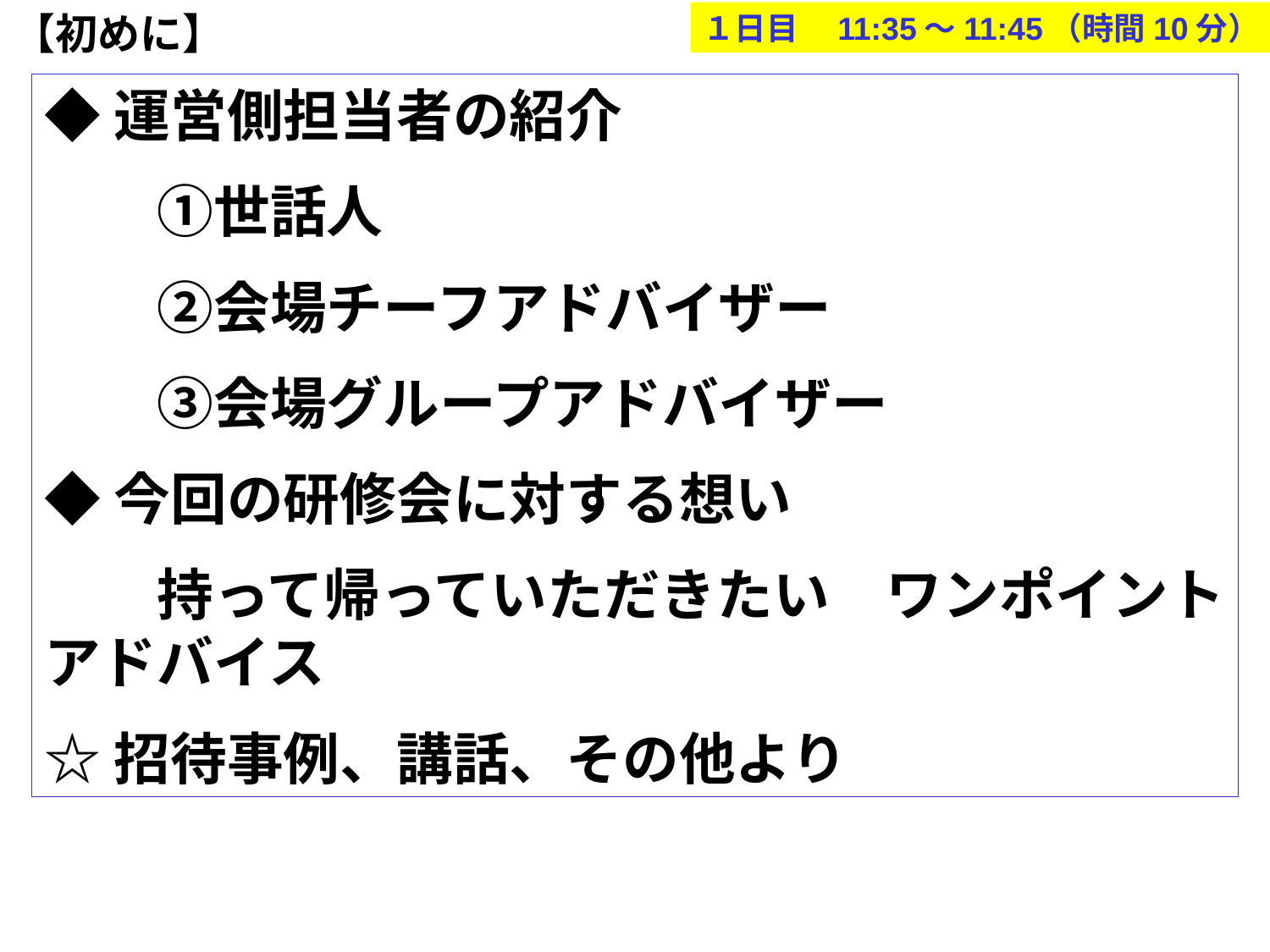

【初めに】
１日目　11:35～11:45（時間10分）
◆運営側担当者の紹介
　　①世話人
　　②会場チーフアドバイザー
　　③会場グループアドバイザー
◆今回の研修会に対する想い
　　持って帰っていただきたい　ワンポイントアドバイス
☆招待事例、講話、その他より